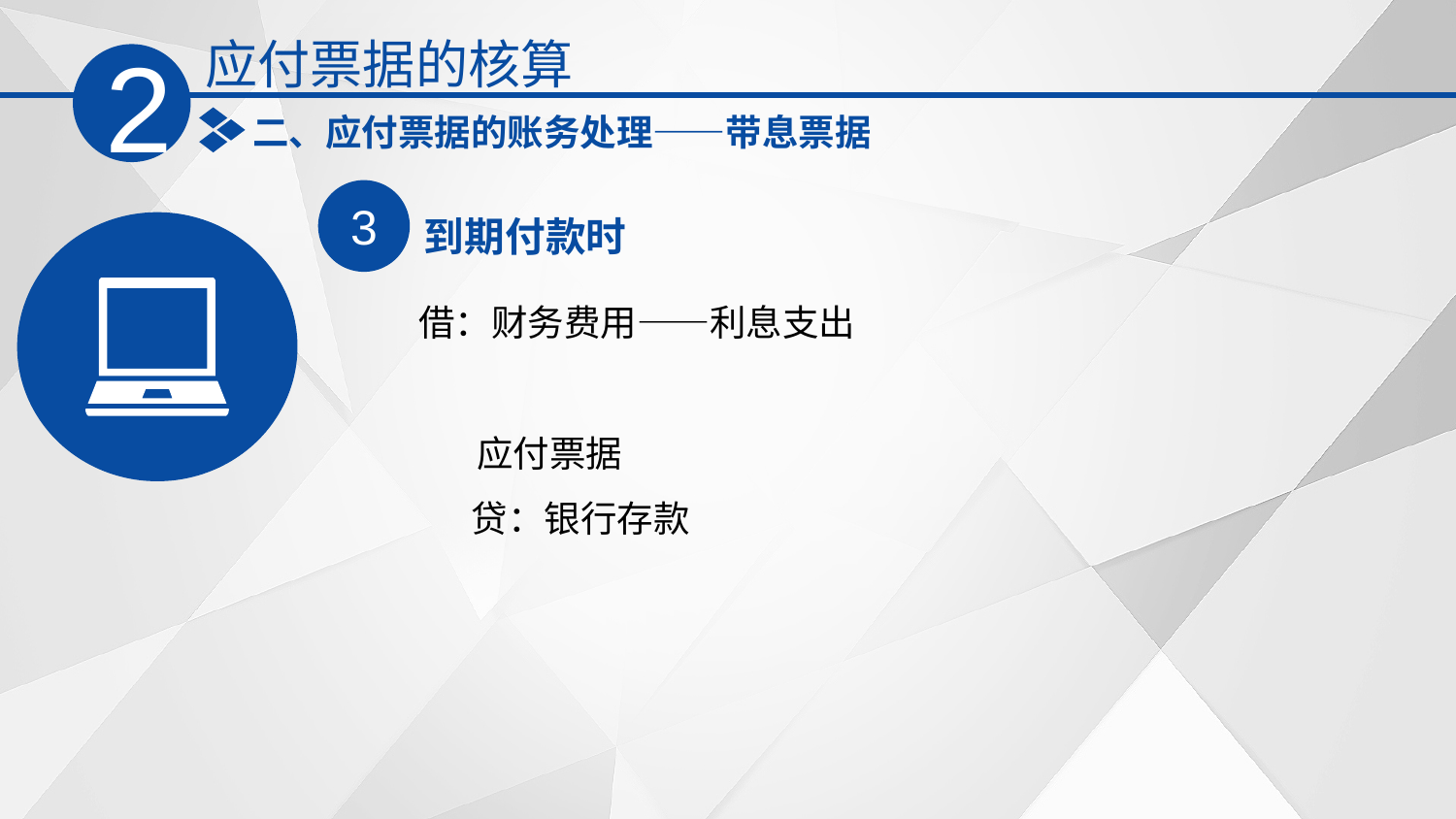

应付票据的核算
2

二、应付票据的账务处理——带息票据

3
到期付款时

借：财务费用——利息支出
      应付票据
　  贷：银行存款